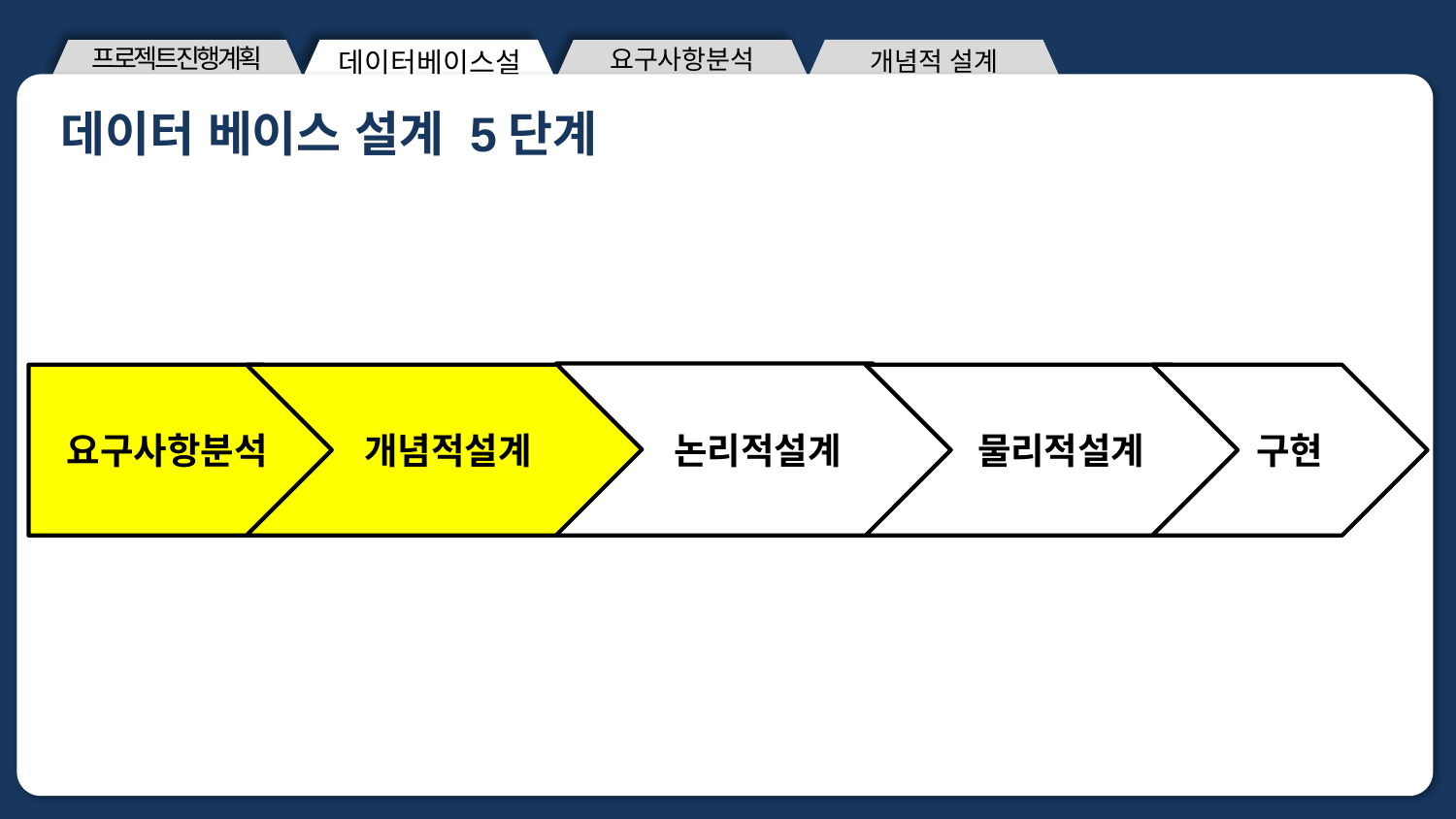

개념적 설계

프로젝트진행계획
요구사항분석
데이터베이스설계

데이터 베이스 설계 5단계
제목을 입력해주세요 제목을 입력해주세요
A :  답변을 써주세요
논리적설계
요구사항분석
개념적설계
물리적설계
구현
ㅇㅇㅇ
ㅇㅇ명 대상
설문조사
48%
<출처 : 출처를 입력해주세요>